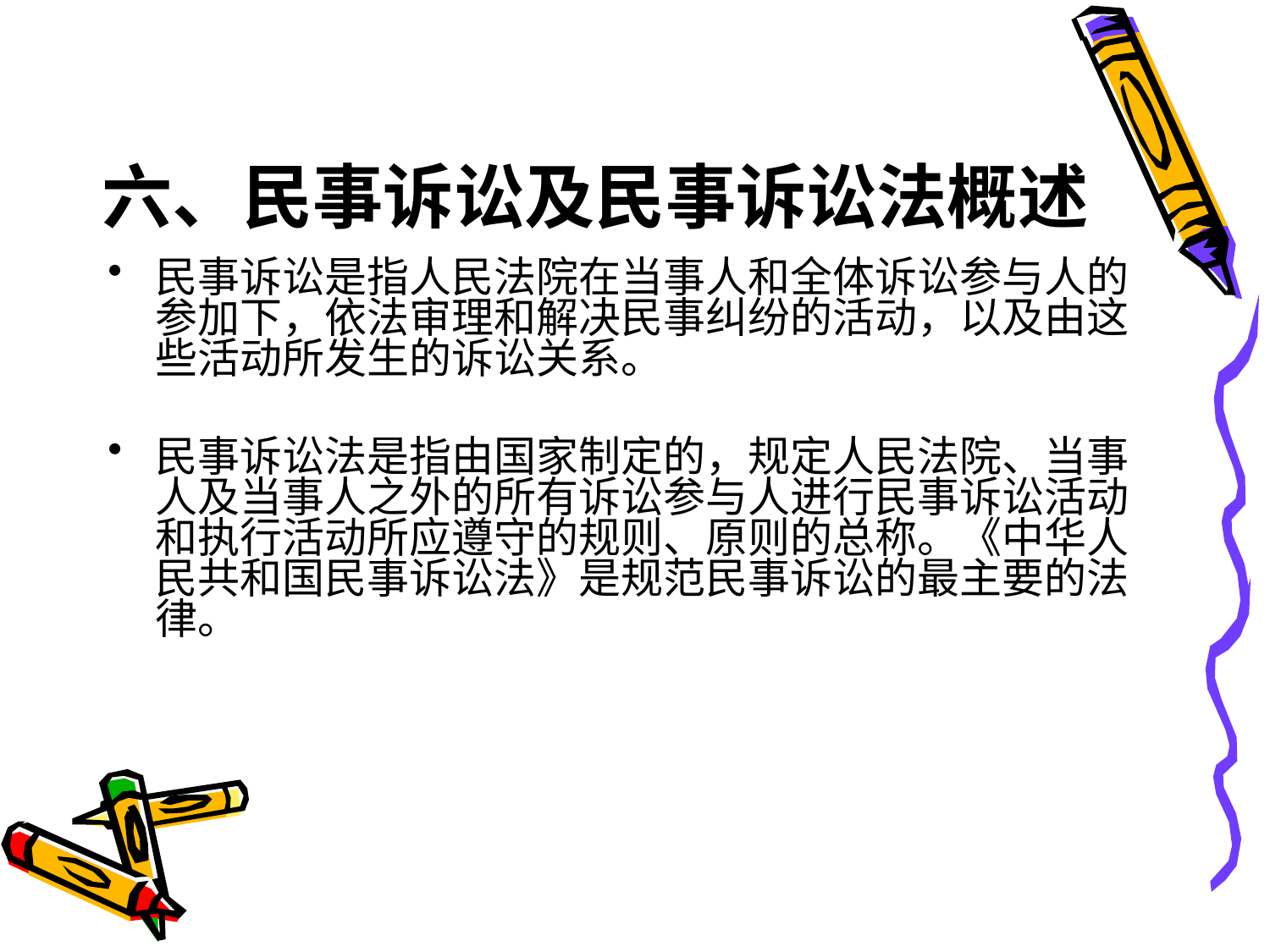

# 六、民事诉讼及民事诉讼法概述
民事诉讼是指人民法院在当事人和全体诉讼参与人的参加下，依法审理和解决民事纠纷的活动，以及由这些活动所发生的诉讼关系。

民事诉讼法是指由国家制定的，规定人民法院、当事人及当事人之外的所有诉讼参与人进行民事诉讼活动和执行活动所应遵守的规则、原则的总称。《中华人民共和国民事诉讼法》是规范民事诉讼的最主要的法律。